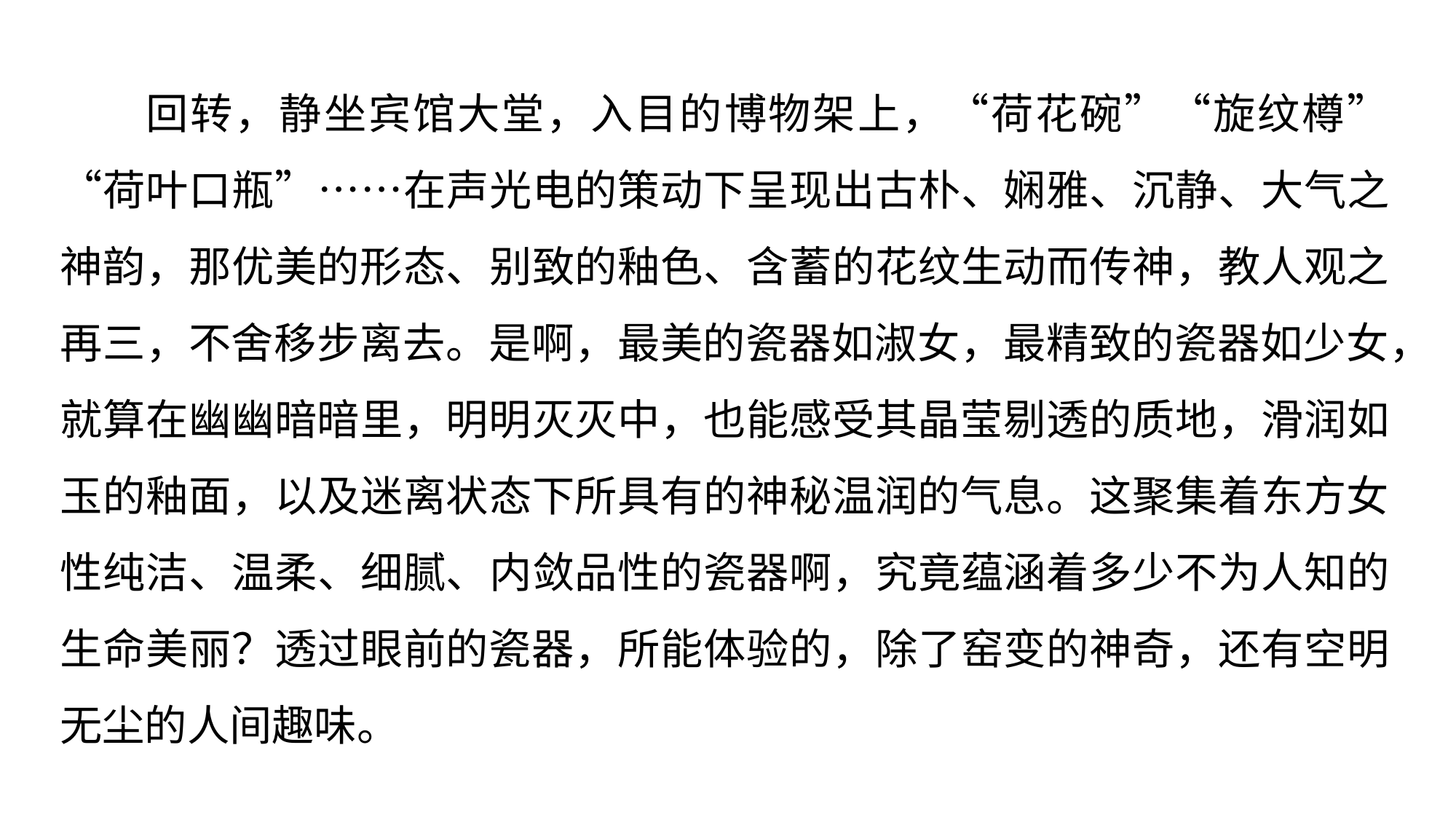

回转，静坐宾馆大堂，入目的博物架上，“荷花碗”“旋纹樽”“荷叶口瓶”……在声光电的策动下呈现出古朴、娴雅、沉静、大气之神韵，那优美的形态、别致的釉色、含蓄的花纹生动而传神，教人观之再三，不舍移步离去。是啊，最美的瓷器如淑女，最精致的瓷器如少女，就算在幽幽暗暗里，明明灭灭中，也能感受其晶莹剔透的质地，滑润如玉的釉面，以及迷离状态下所具有的神秘温润的气息。这聚集着东方女性纯洁、温柔、细腻、内敛品性的瓷器啊，究竟蕴涵着多少不为人知的生命美丽？透过眼前的瓷器，所能体验的，除了窑变的神奇，还有空明无尘的人间趣味。